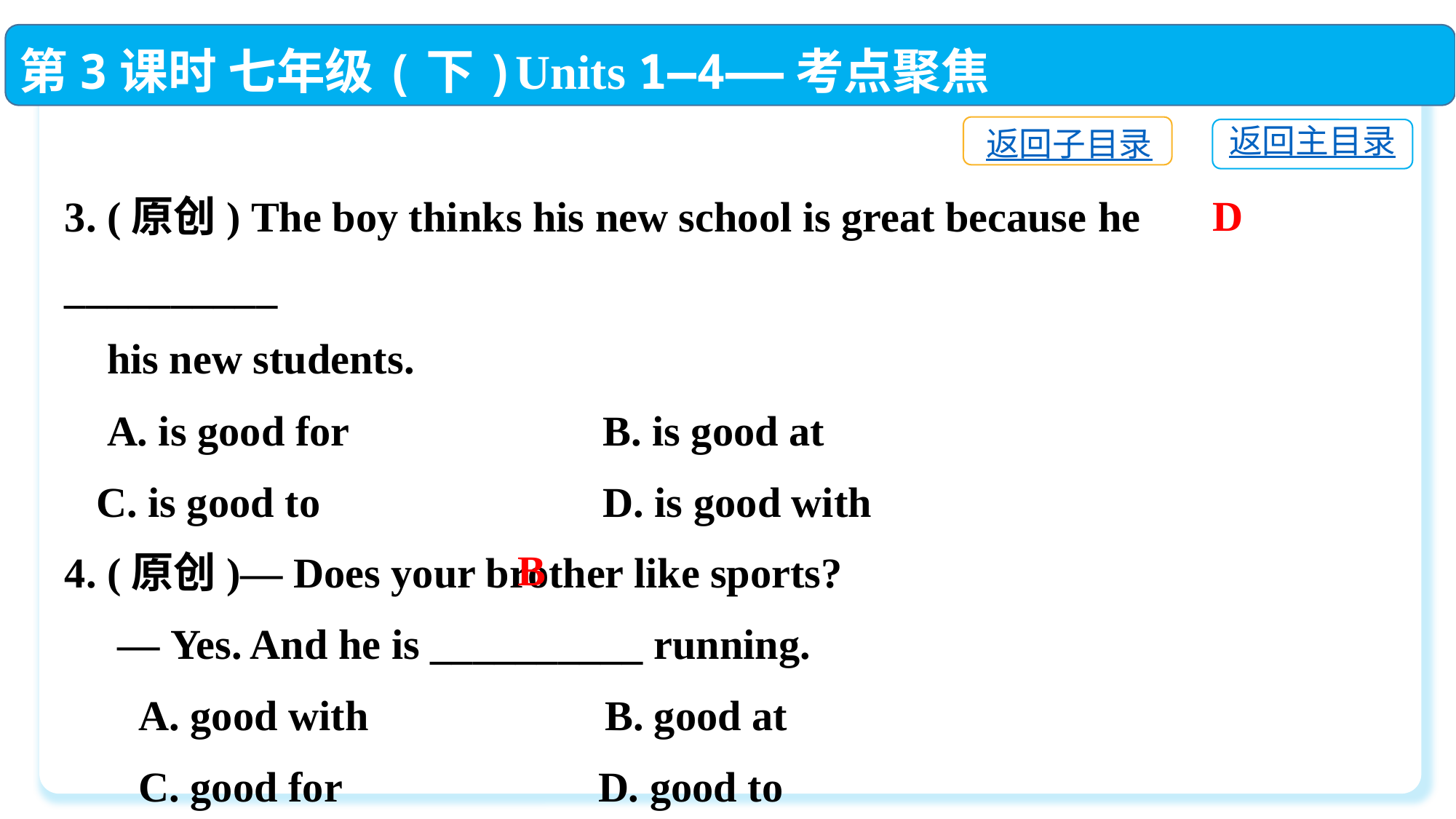

第3课时 七年级(下)Units 1—4——考点聚焦

返回子目录
返回主目录
3. (原创) The boy thinks his new school is great because he __________
    his new students.
    A. is good for	                    B. is good at
   C. is good to	                    D. is good with
4. (原创)— Does your brother like sports?
     — Yes. And he is __________ running.
       A. good with　                  B. good at
       C. good for　                    D. good to
D

B